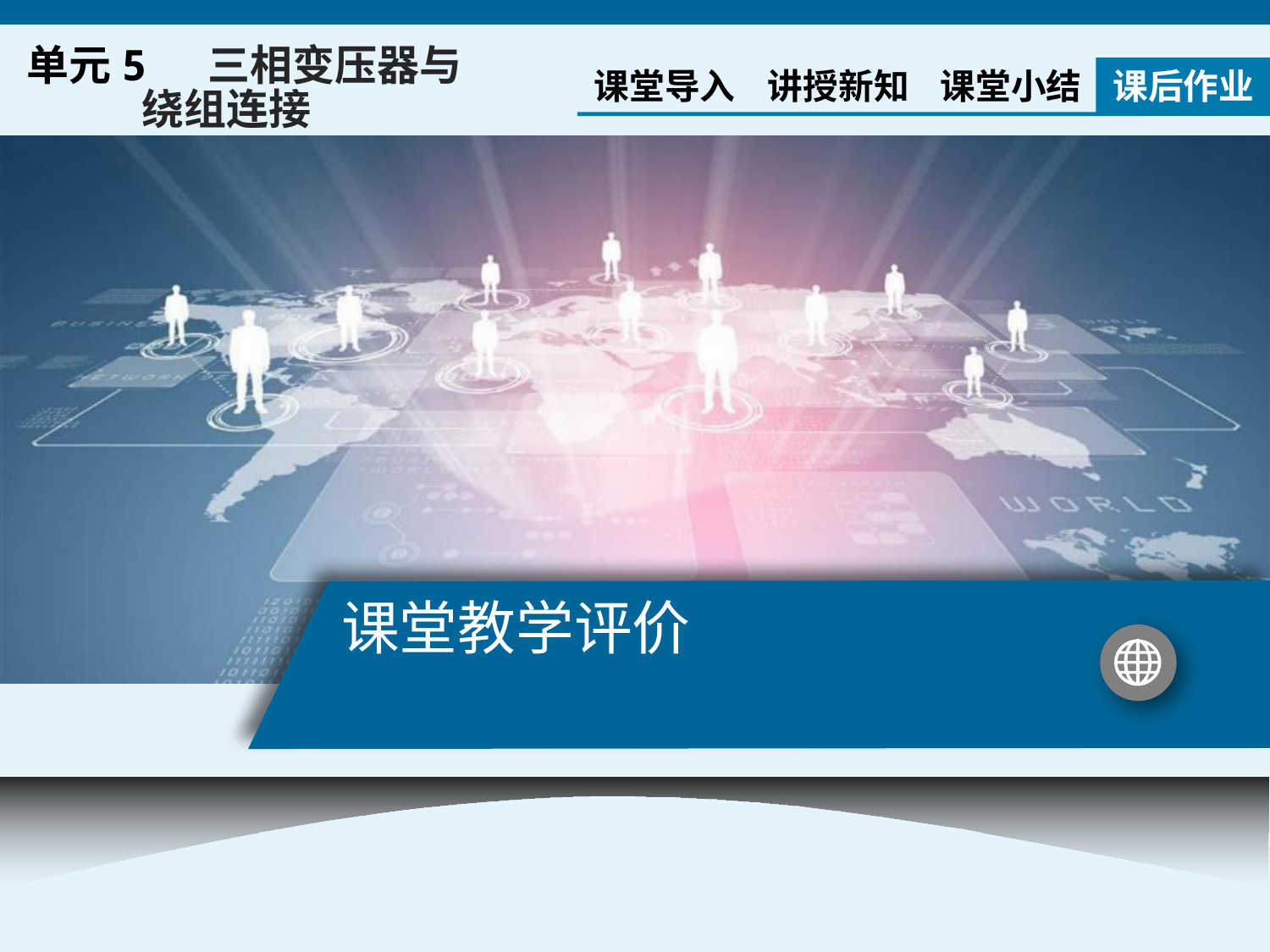

单元5  三相变压器与
           绕组连接
课堂导入
讲授新知
课堂小结
课后作业
# 课堂教学评价